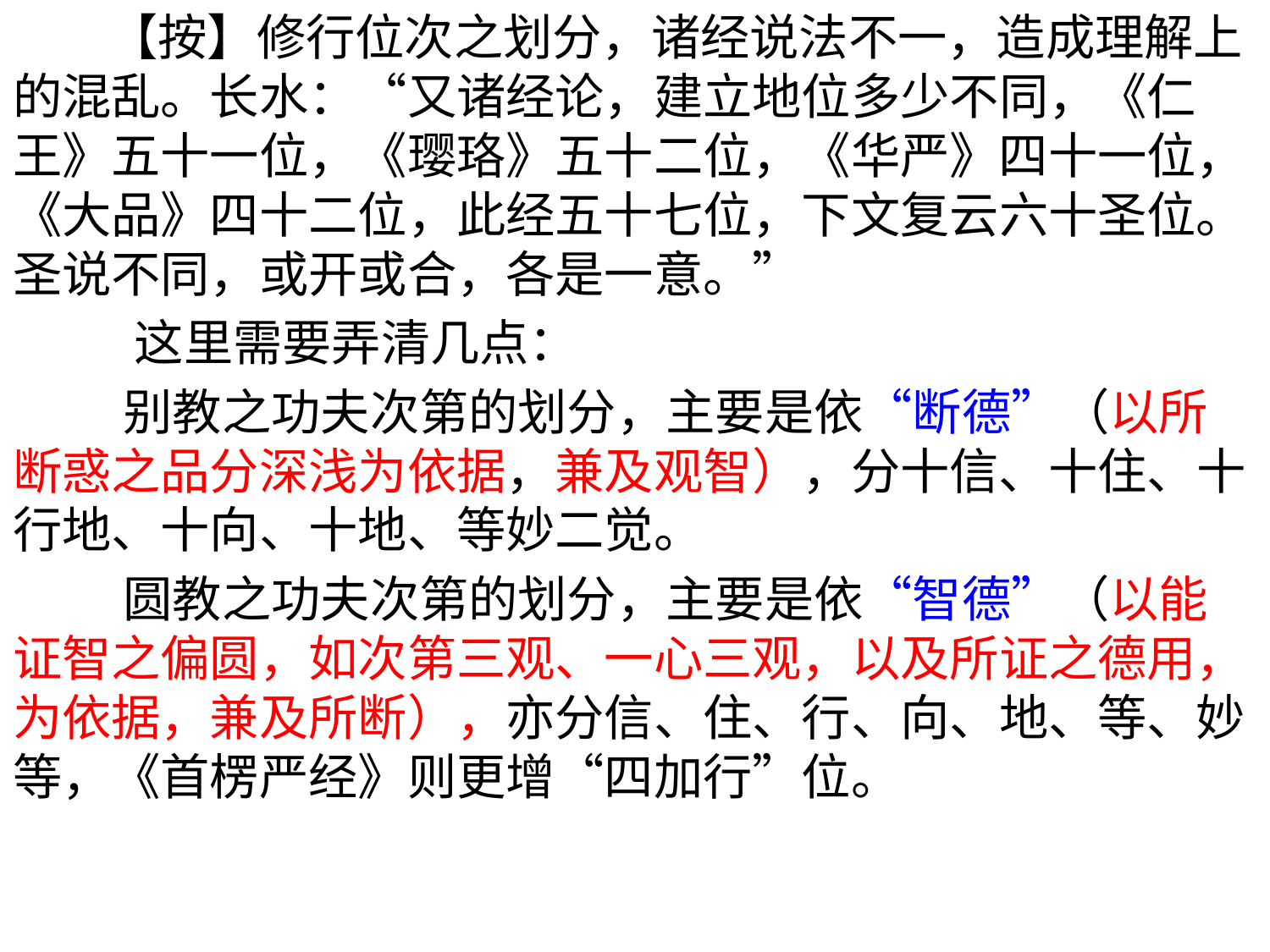

【按】修行位次之划分，诸经说法不一，造成理解上的混乱。长水：“又诸经论，建立地位多少不同，《仁王》五十一位，《璎珞》五十二位，《华严》四十一位，《大品》四十二位，此经五十七位，下文复云六十圣位。圣说不同，或开或合，各是一意。”
          这里需要弄清几点：
         别教之功夫次第的划分，主要是依“断德”（以所断惑之品分深浅为依据，兼及观智），分十信、十住、十行地、十向、十地、等妙二觉。
         圆教之功夫次第的划分，主要是依“智德”（以能证智之偏圆，如次第三观、一心三观，以及所证之德用，为依据，兼及所断），亦分信、住、行、向、地、等、妙等，《首楞严经》则更增“四加行”位。